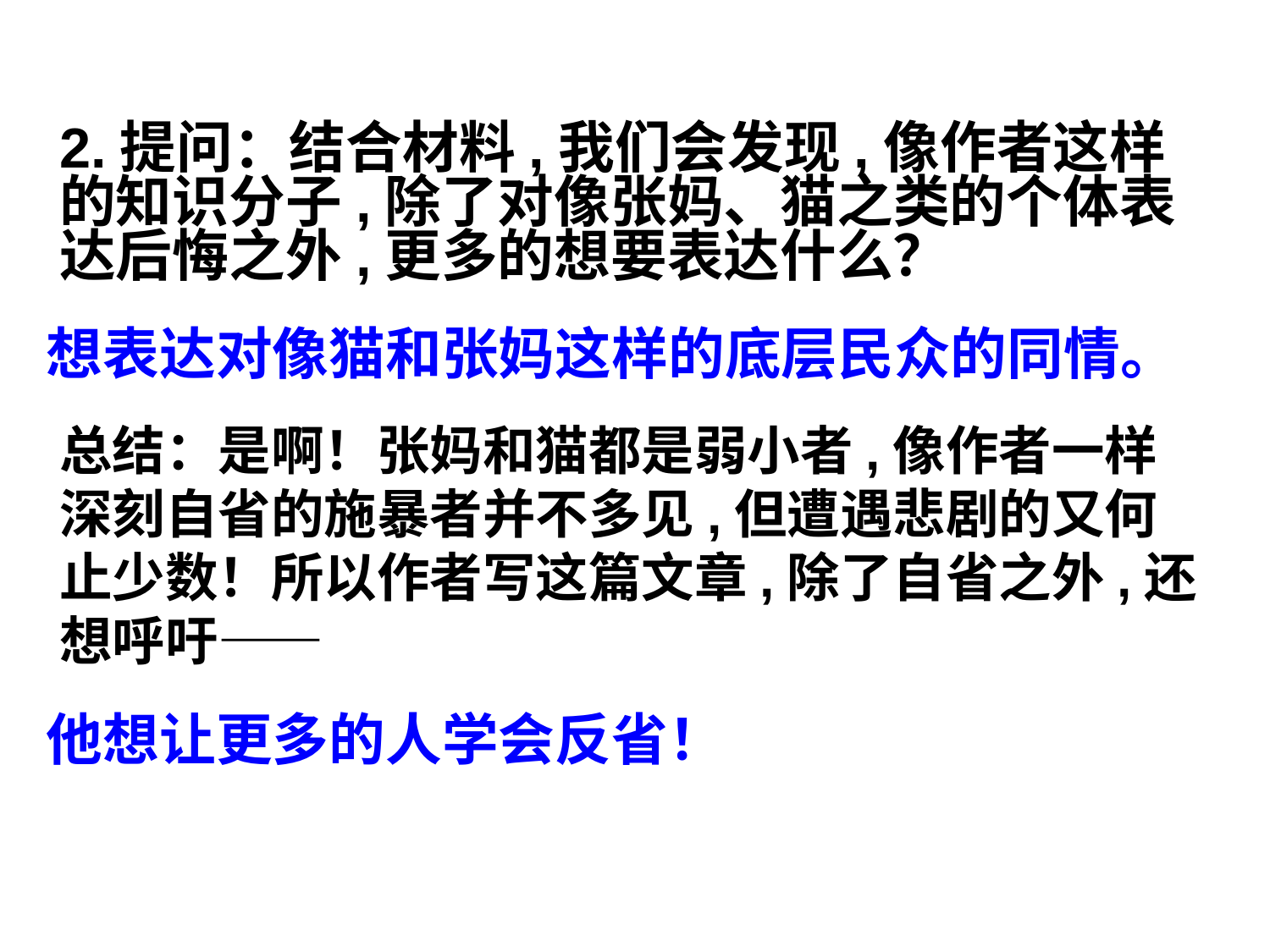

2.提问：结合材料,我们会发现,像作者这样的知识分子,除了对像张妈、猫之类的个体表达后悔之外,更多的想要表达什么？
想表达对像猫和张妈这样的底层民众的同情。
总结：是啊！张妈和猫都是弱小者,像作者一样深刻自省的施暴者并不多见,但遭遇悲剧的又何止少数！所以作者写这篇文章,除了自省之外,还想呼吁——
他想让更多的人学会反省！